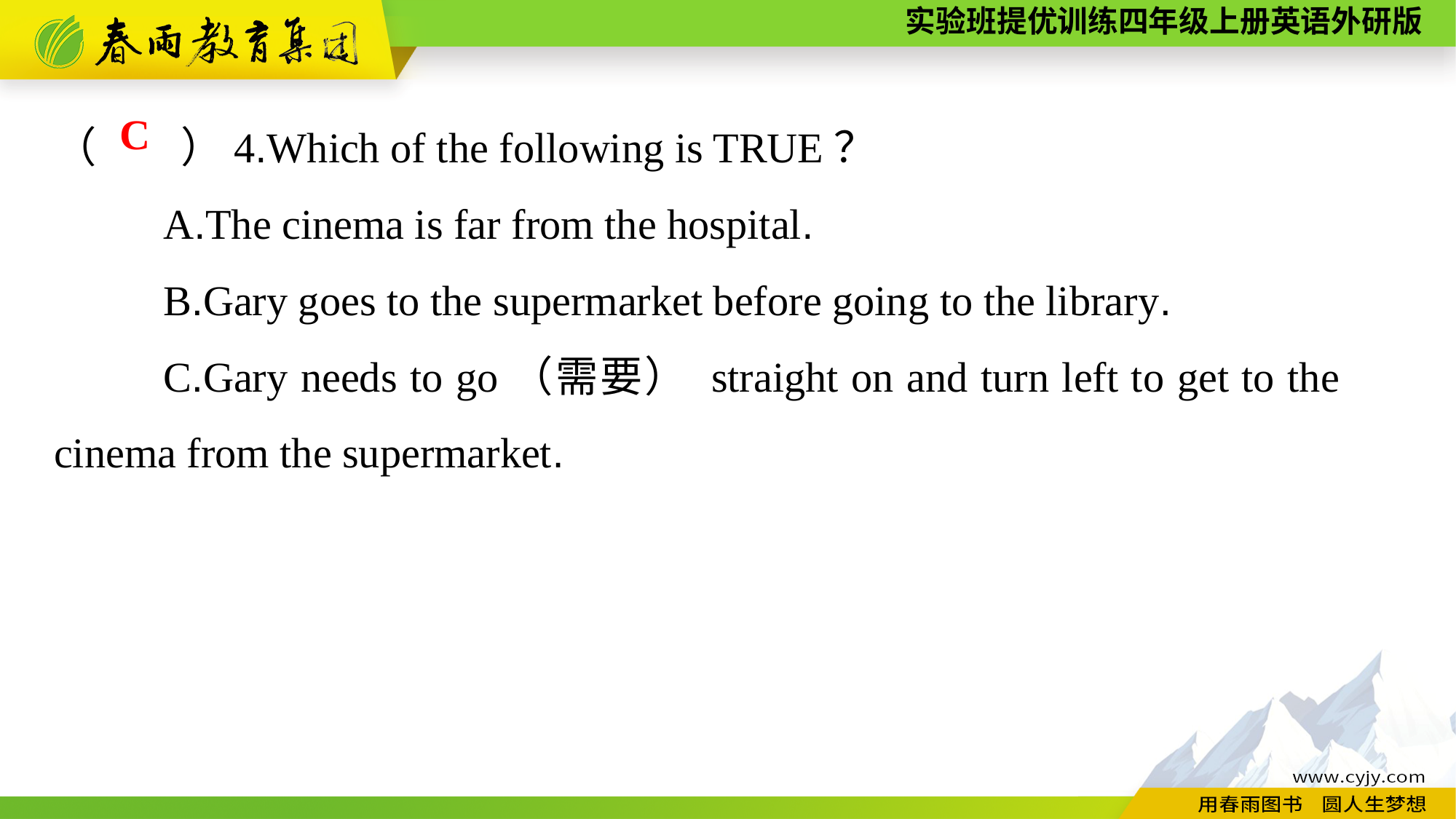

（　　）4.Which of the following is TRUE？
	A.The cinema is far from the hospital.
	B.Gary goes to the supermarket before going to the library.
	C.Gary needs to go（需要） straight on and turn left to get to the 	cinema from the supermarket.
C